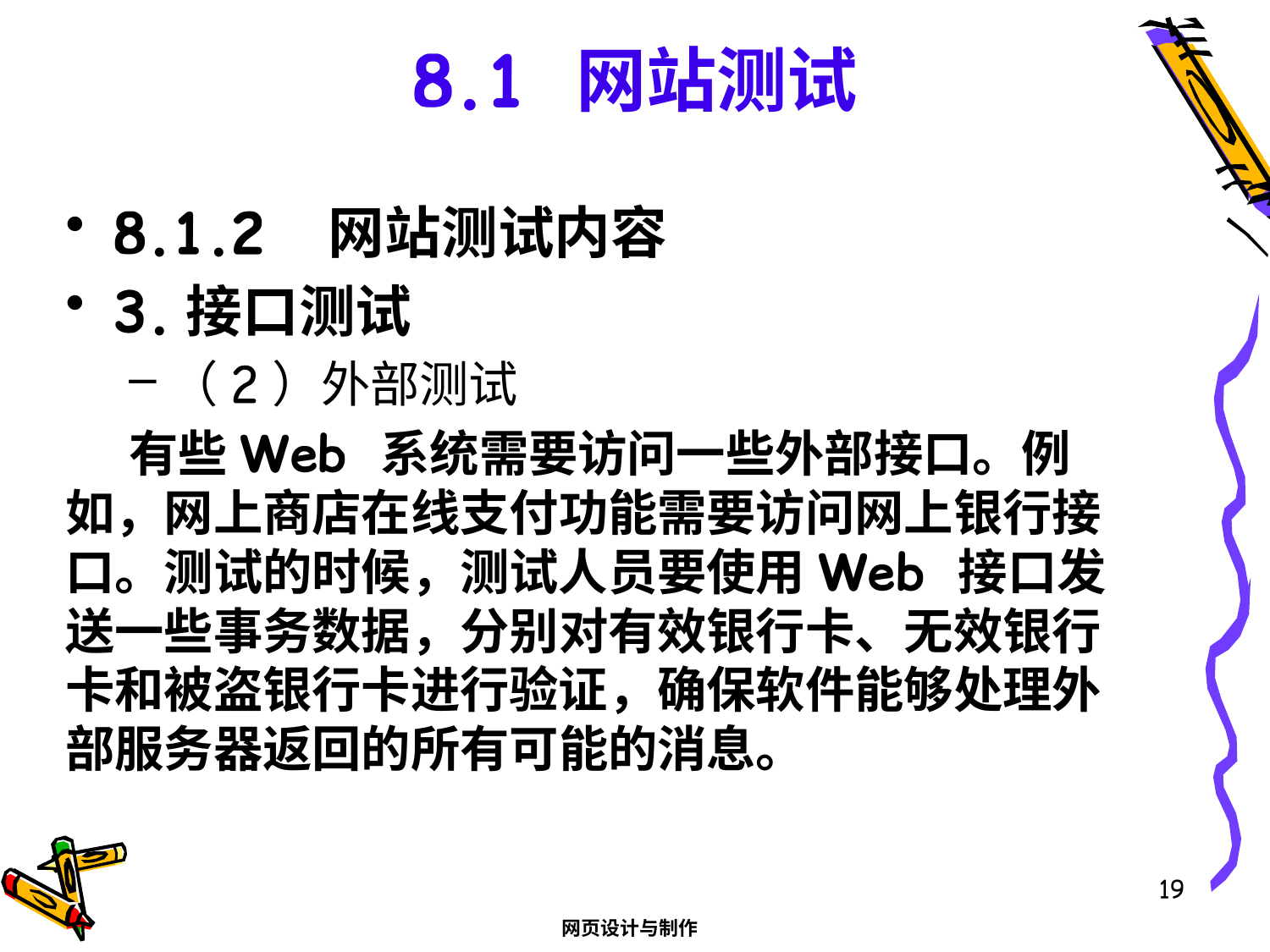

# 8.1 网站测试
8.1.2  网站测试内容
3.接口测试
（2）外部测试
有些Web 系统需要访问一些外部接口。例如，网上商店在线支付功能需要访问网上银行接口。测试的时候，测试人员要使用Web 接口发送一些事务数据，分别对有效银行卡、无效银行卡和被盗银行卡进行验证，确保软件能够处理外部服务器返回的所有可能的消息。
19
网页设计与制作